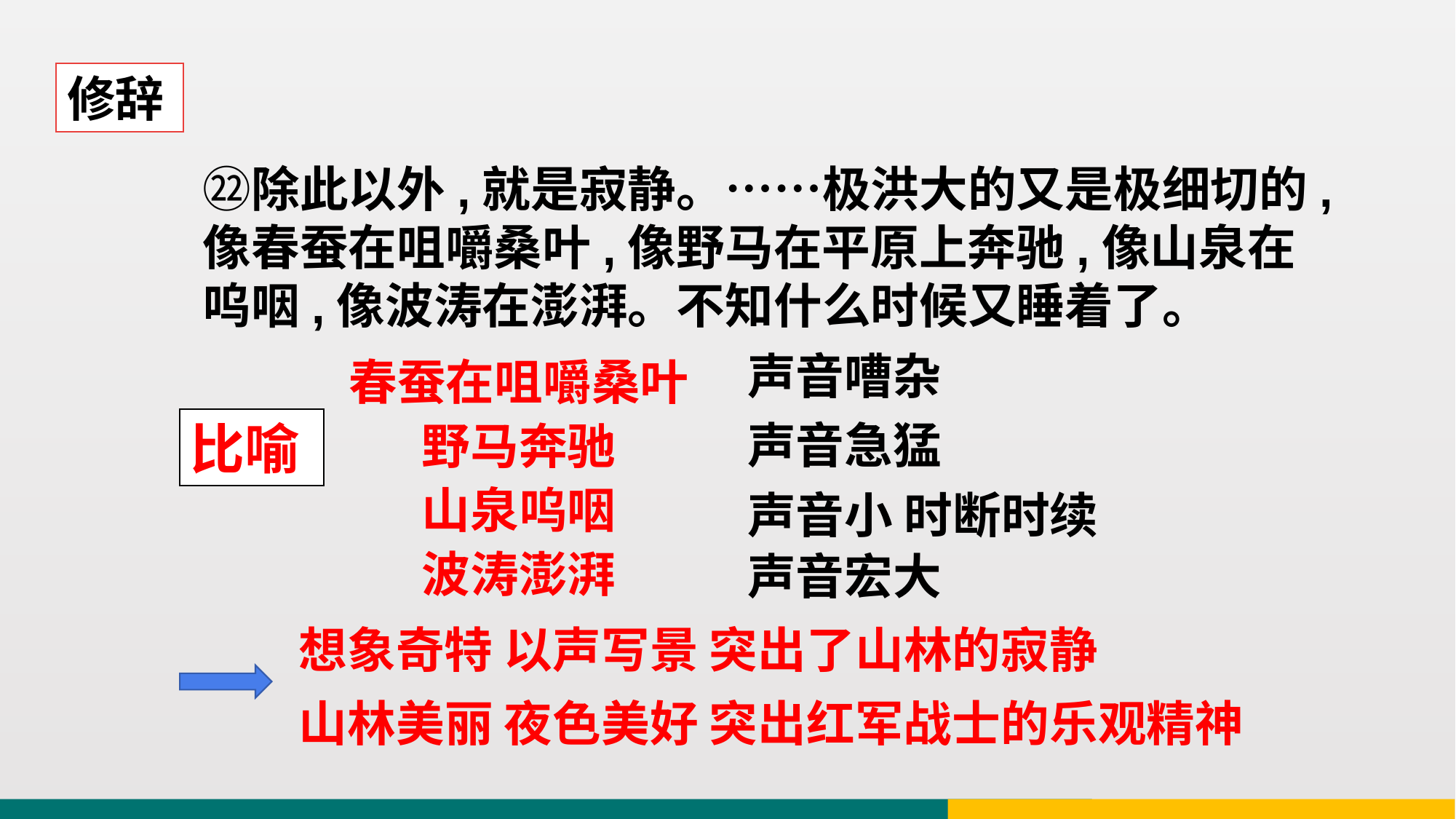

修辞
㉒除此以外,就是寂静。……极洪大的又是极细切的,像春蚕在咀嚼桑叶,像野马在平原上奔驰,像山泉在呜咽,像波涛在澎湃。不知什么时候又睡着了。
春蚕在咀嚼桑叶
野马奔驰
山泉呜咽
波涛澎湃
声音嘈杂
比喻
声音急猛
声音小 时断时续
声音宏大
想象奇特 以声写景 突出了山林的寂静

山林美丽 夜色美好 突出红军战士的乐观精神